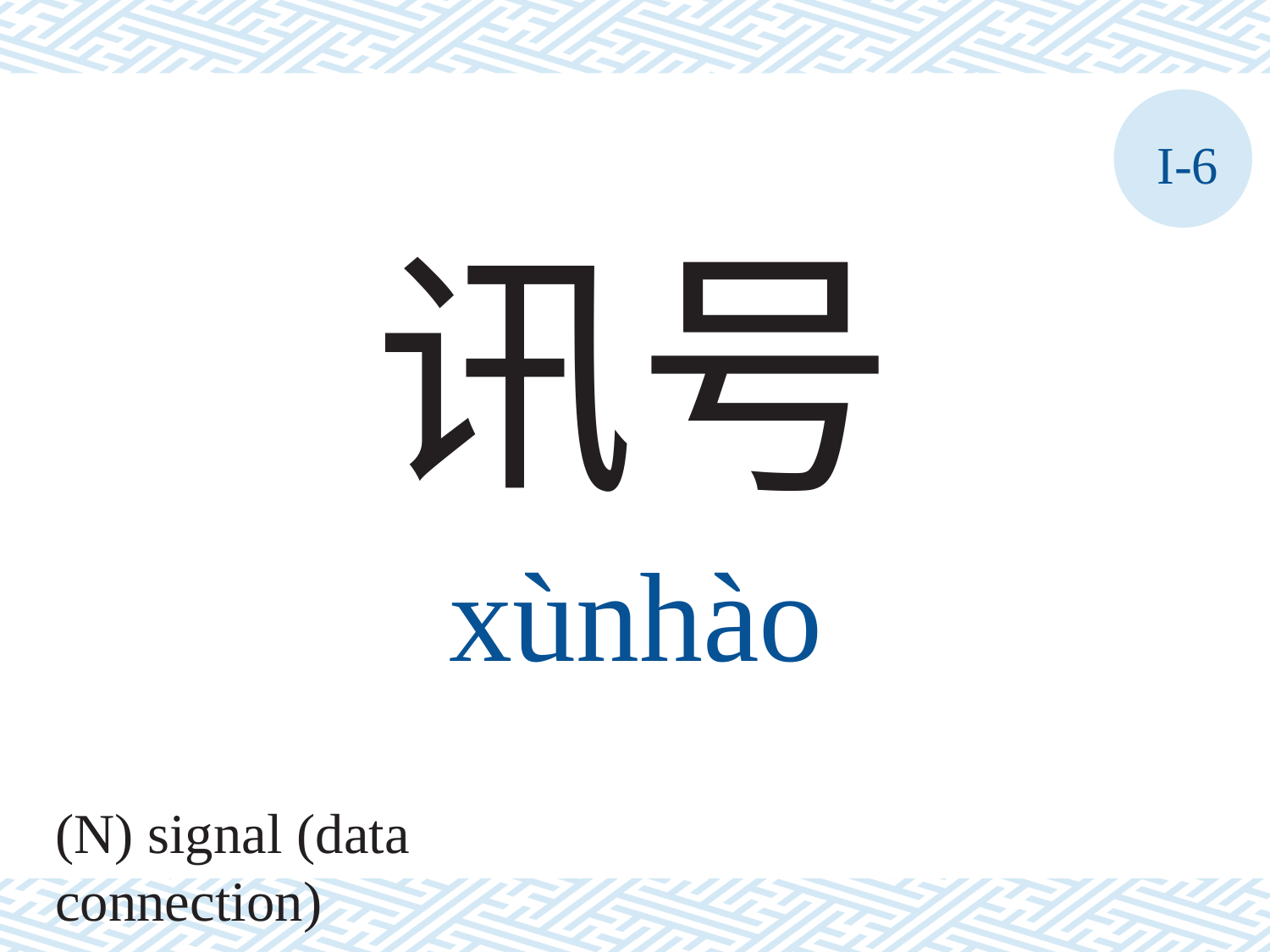

I-6
讯号
xùnhào
(N) signal (data connection)